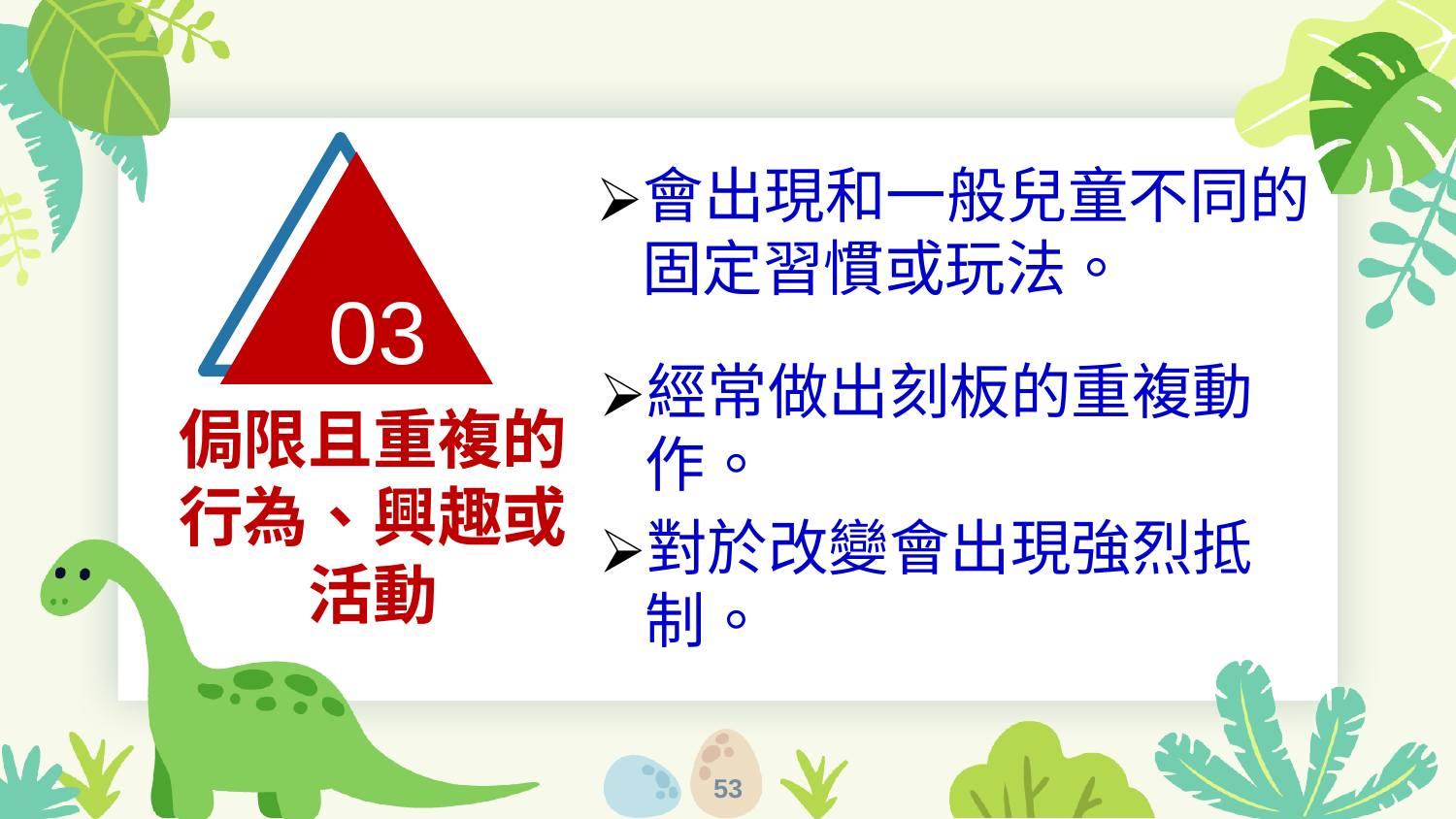

03
會出現和一般兒童不同的固定習慣或玩法。
經常做出刻板的重複動作。
侷限且重複的
行為、興趣或
活動
對於改變會出現強烈抵制。
53